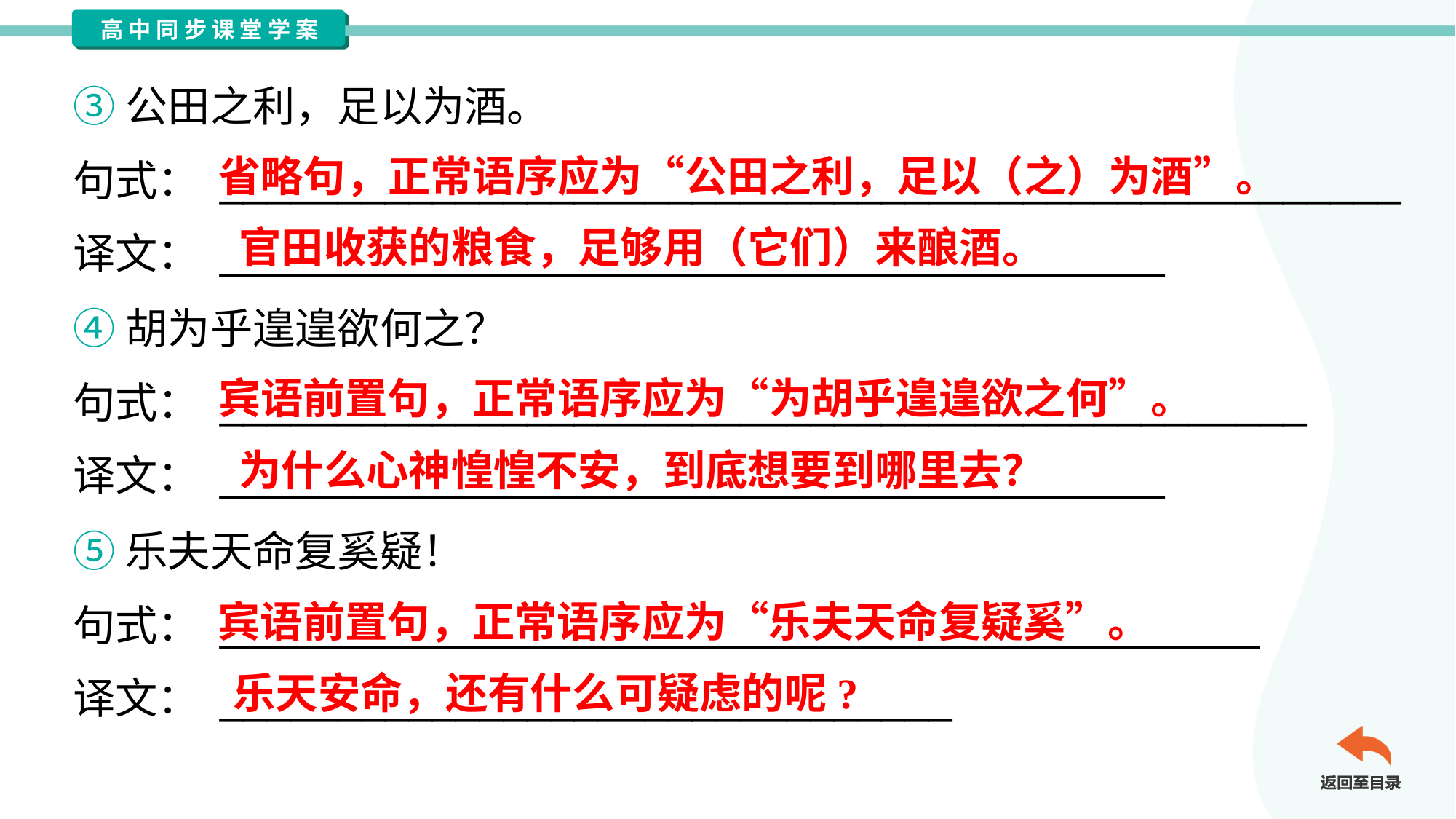

③公田之利，足以为酒。
句式： __________________________________________________
译文： ________________________________________
省略句，正常语序应为“公田之利，足以（之）为酒”。
官田收获的粮食，足够用（它们）来酿酒。
④胡为乎遑遑欲何之？
句式： ______________________________________________
译文： ________________________________________
宾语前置句，正常语序应为“为胡乎遑遑欲之何”。
为什么心神惶惶不安，到底想要到哪里去？
⑤乐夫天命复奚疑！
句式： ____________________________________________
译文： _______________________________
宾语前置句，正常语序应为“乐夫天命复疑奚”。
乐天安命，还有什么可疑虑的呢?